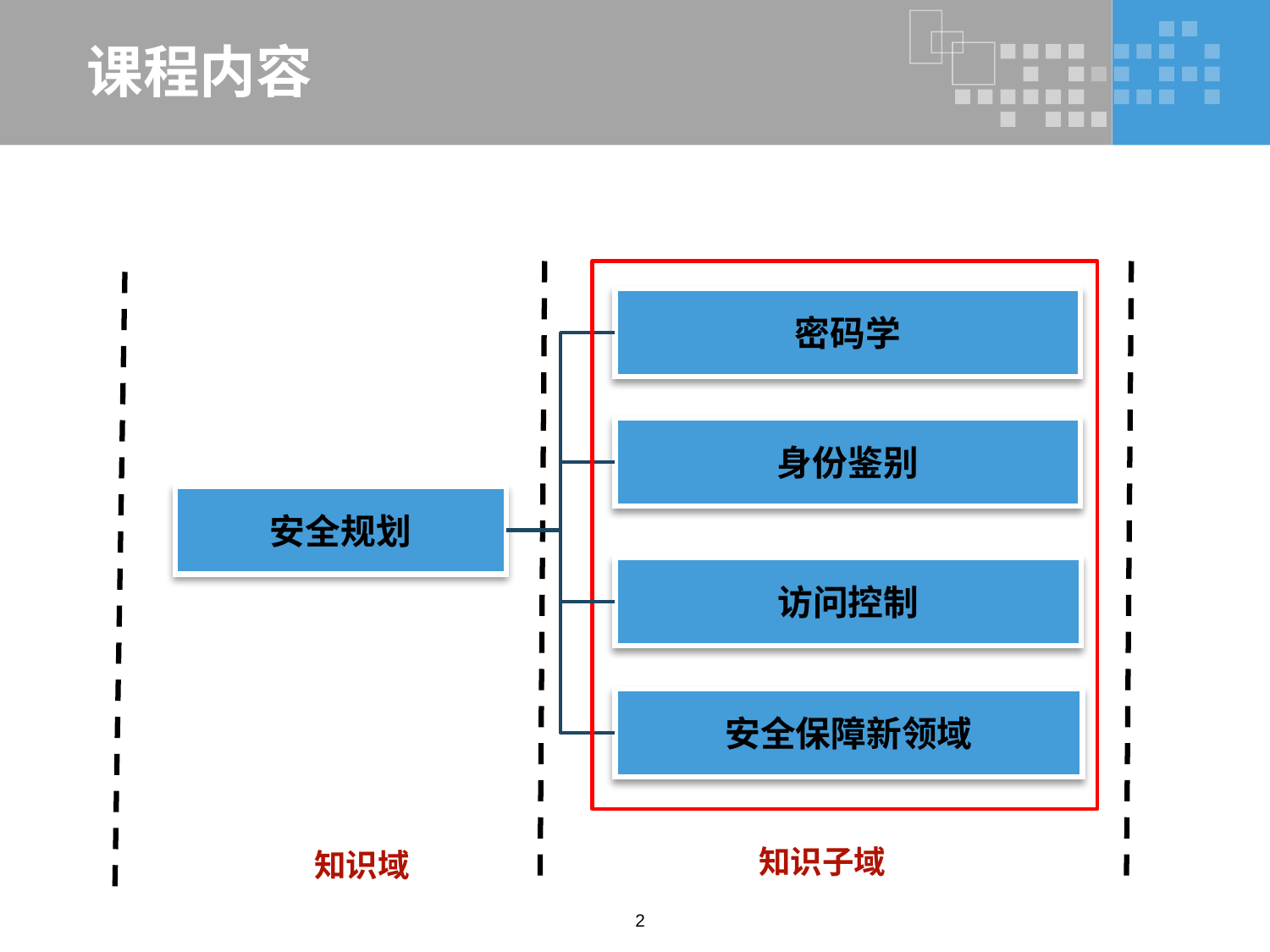

# 课程内容

密码学
身份鉴别

安全规划
访问控制

安全保障新领域
知识子域
知识域
2